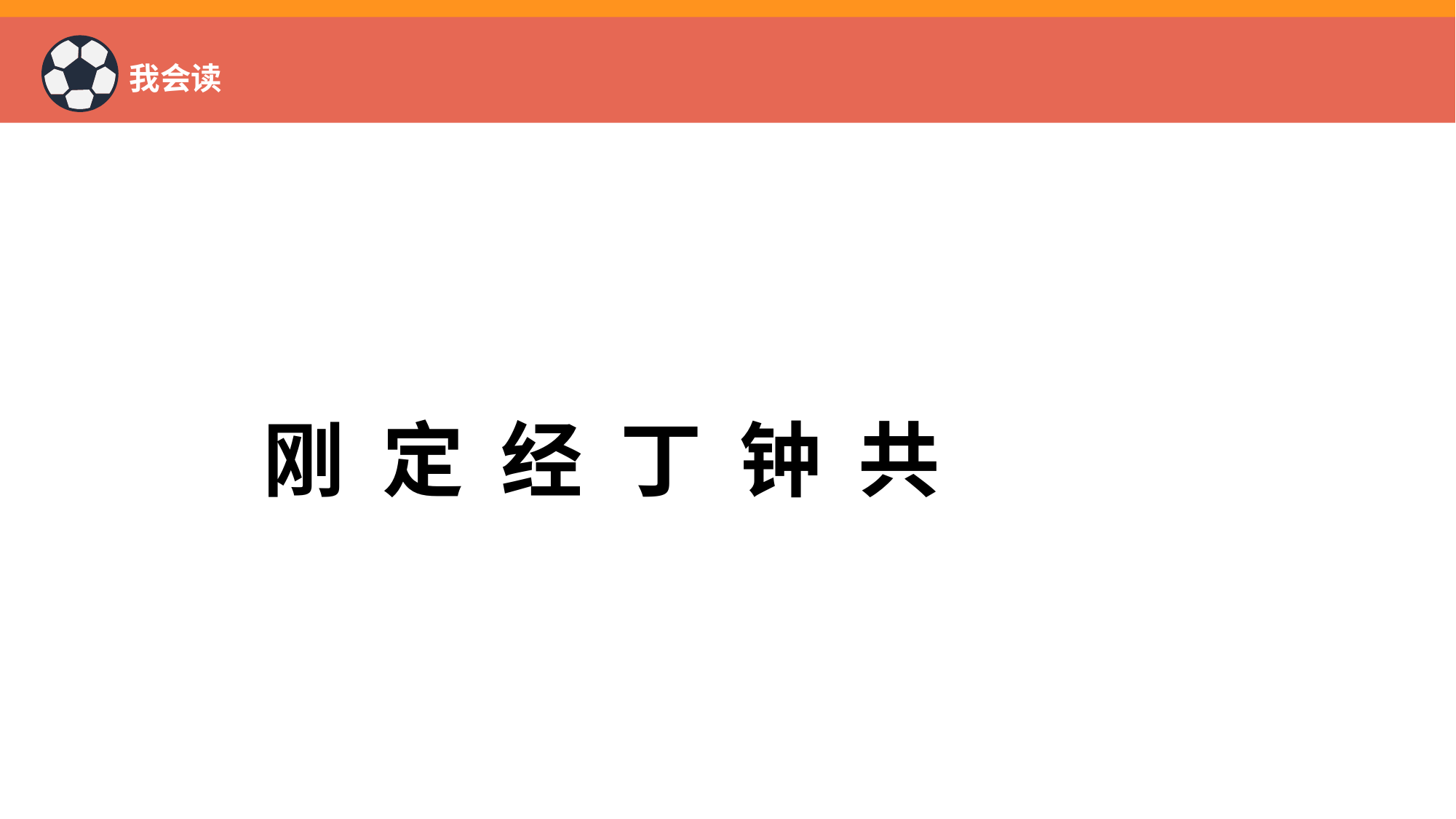

# 我会读
刚  定  经  丁  钟  共